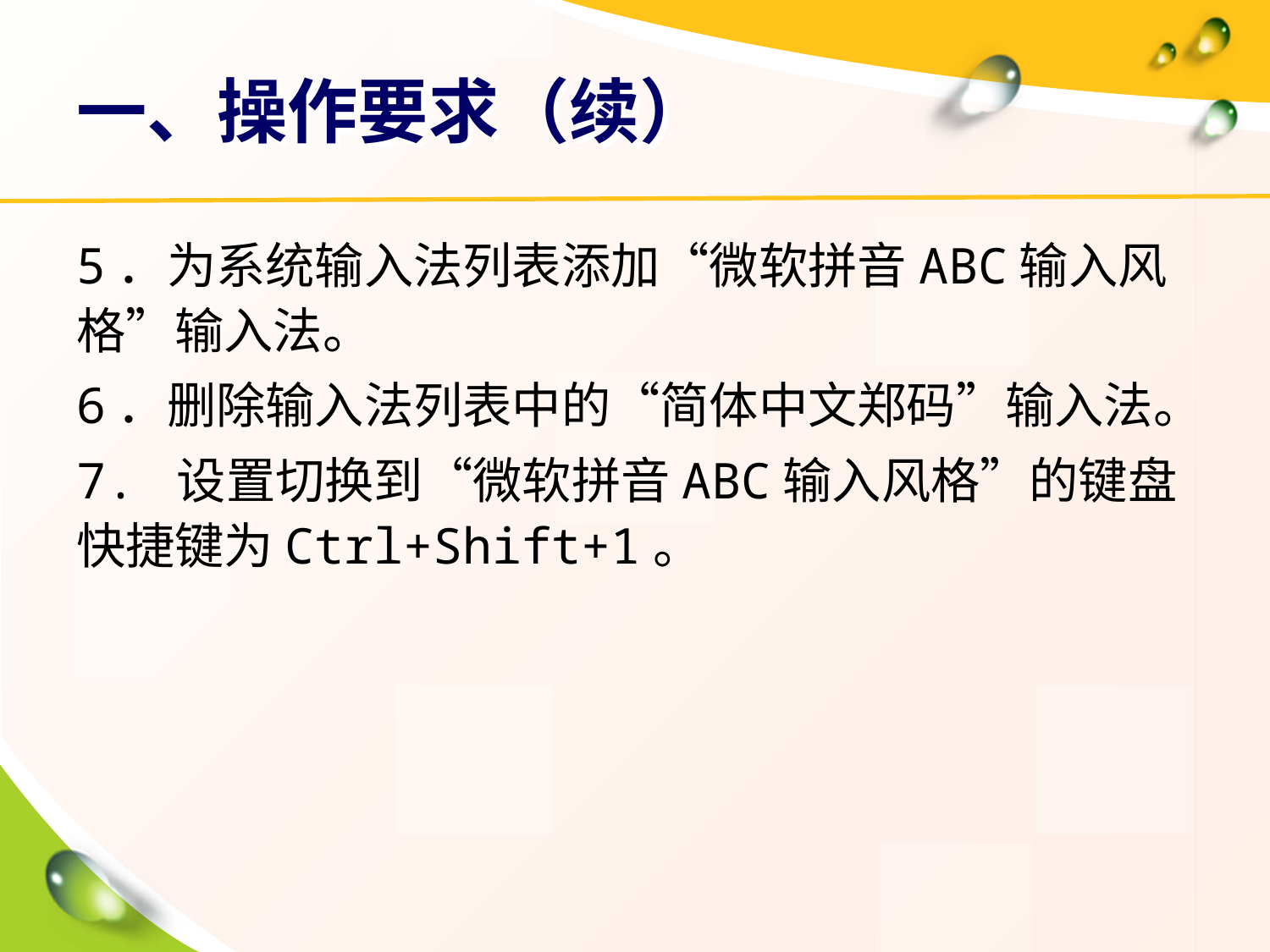

# 一、操作要求（续）
5．为系统输入法列表添加“微软拼音ABC输入风格”输入法。
6．删除输入法列表中的“简体中文郑码”输入法。
7. 设置切换到“微软拼音ABC输入风格”的键盘快捷键为Ctrl+Shift+1。